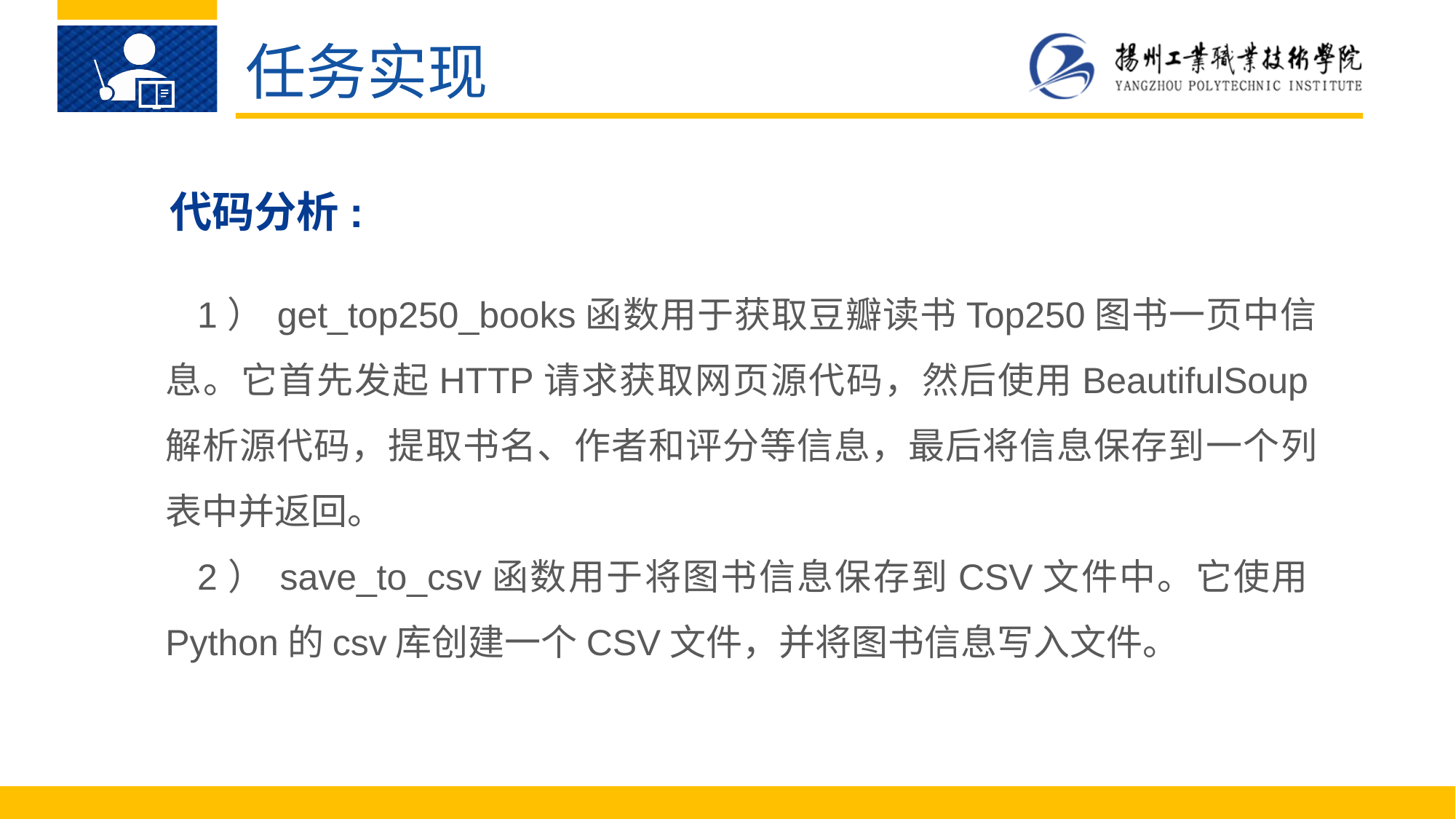

任务实现
代码分析:
1）	get_top250_books函数用于获取豆瓣读书Top250图书一页中信息。它首先发起HTTP请求获取网页源代码，然后使用BeautifulSoup解析源代码，提取书名、作者和评分等信息，最后将信息保存到一个列表中并返回。
2）	save_to_csv函数用于将图书信息保存到CSV文件中。它使用Python的csv库创建一个CSV文件，并将图书信息写入文件。